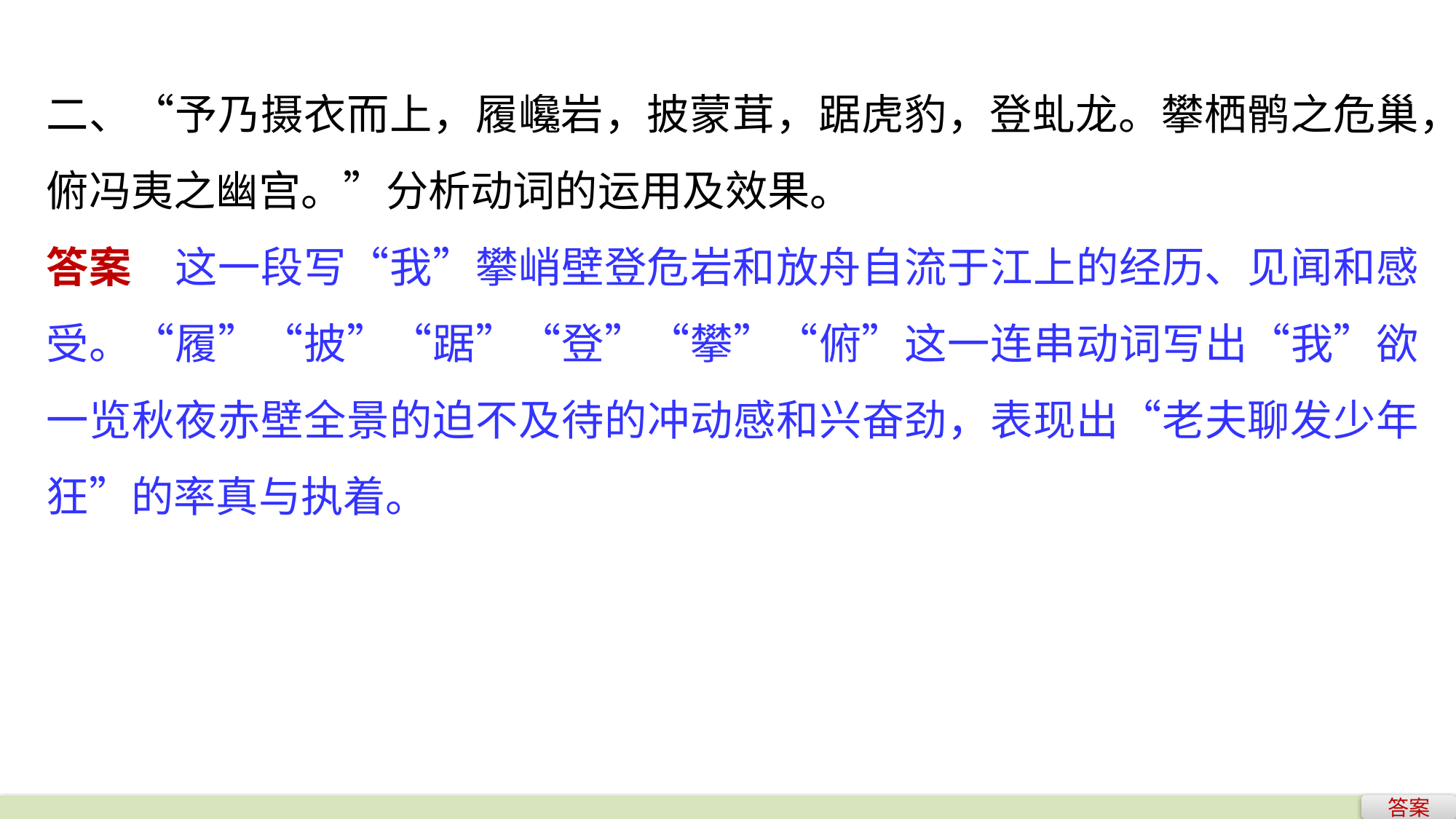

二、“予乃摄衣而上，履巉岩，披蒙茸，踞虎豹，登虬龙。攀栖鹘之危巢，俯冯夷之幽宫。”分析动词的运用及效果。
答案　这一段写“我”攀峭壁登危岩和放舟自流于江上的经历、见闻和感受。“履”“披”“踞”“登”“攀”“俯”这一连串动词写出“我”欲一览秋夜赤壁全景的迫不及待的冲动感和兴奋劲，表现出“老夫聊发少年狂”的率真与执着。
答案